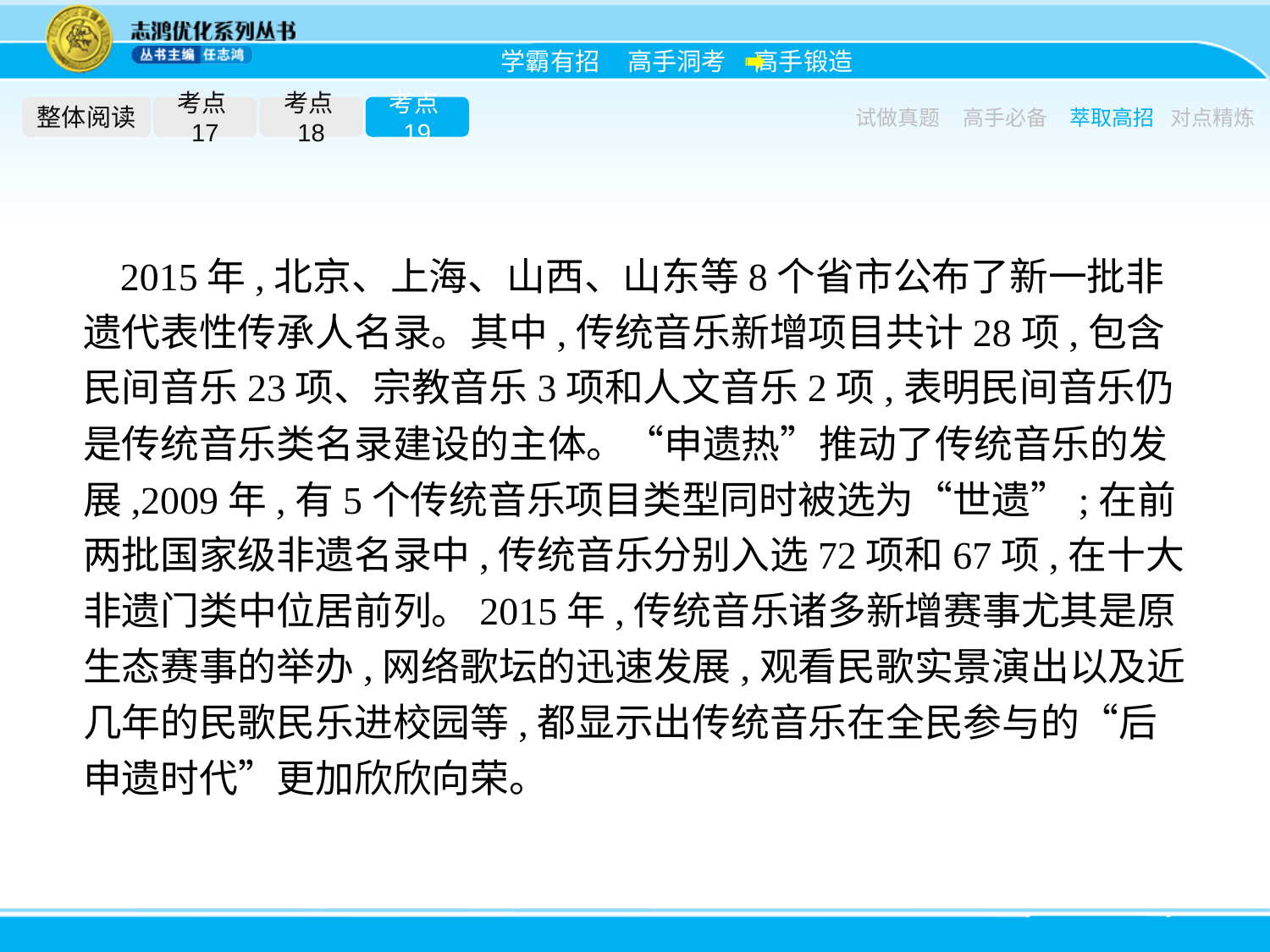

整体阅读
考点17
考点18
考点19
试做真题
高手必备
萃取高招
对点精炼
2015年,北京、上海、山西、山东等8个省市公布了新一批非遗代表性传承人名录。其中,传统音乐新增项目共计28项,包含民间音乐23项、宗教音乐3项和人文音乐2项,表明民间音乐仍是传统音乐类名录建设的主体。“申遗热”推动了传统音乐的发展,2009年,有5个传统音乐项目类型同时被选为“世遗”;在前两批国家级非遗名录中,传统音乐分别入选72项和67项,在十大非遗门类中位居前列。2015年,传统音乐诸多新增赛事尤其是原生态赛事的举办,网络歌坛的迅速发展,观看民歌实景演出以及近几年的民歌民乐进校园等,都显示出传统音乐在全民参与的“后申遗时代”更加欣欣向荣。